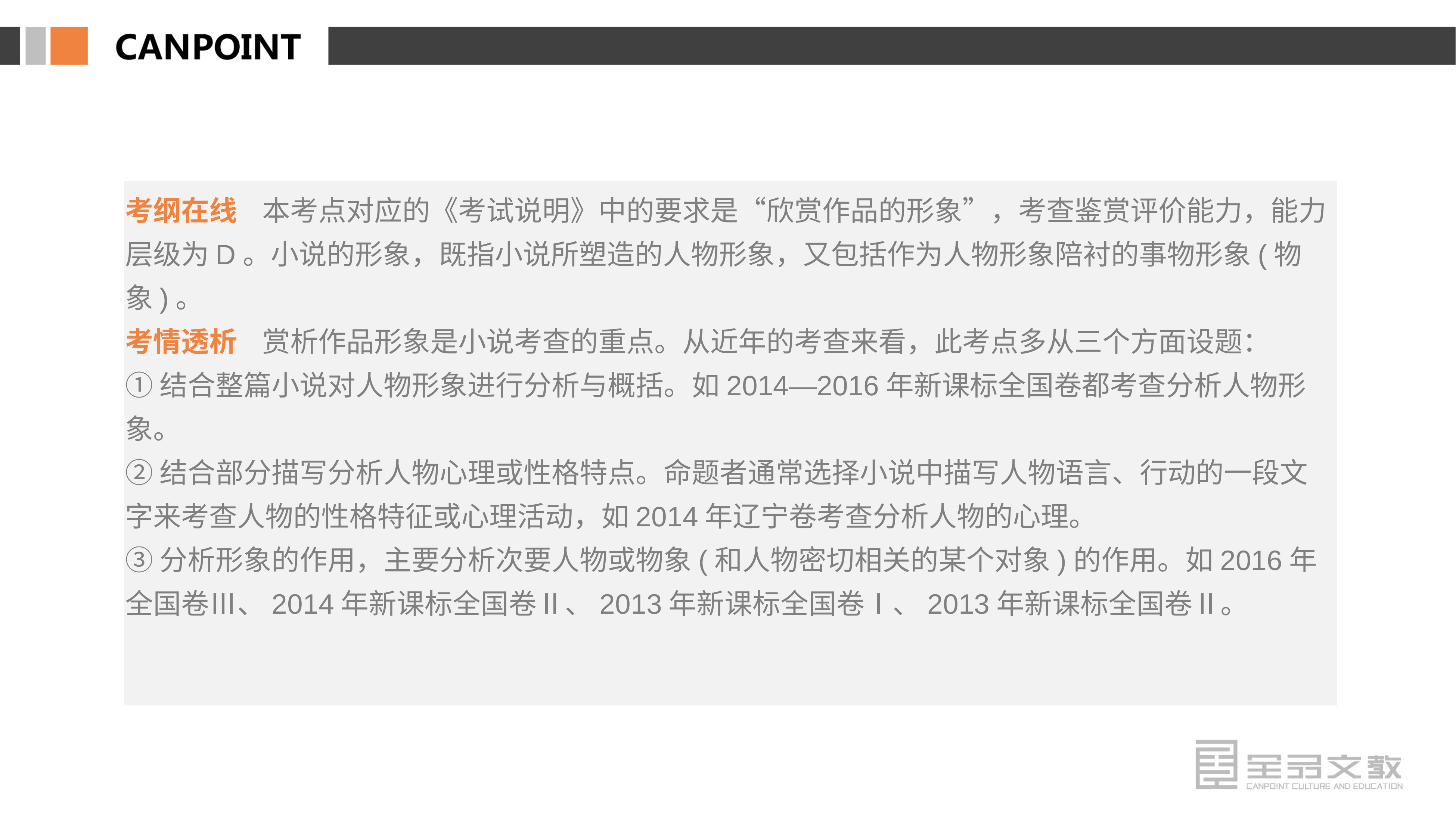

考纲在线    本考点对应的《考试说明》中的要求是“欣赏作品的形象”，考查鉴赏评价能力，能力层级为D。小说的形象，既指小说所塑造的人物形象，又包括作为人物形象陪衬的事物形象(物象)。
考情透析    赏析作品形象是小说考查的重点。从近年的考查来看，此考点多从三个方面设题：
①结合整篇小说对人物形象进行分析与概括。如2014—2016年新课标全国卷都考查分析人物形象。
②结合部分描写分析人物心理或性格特点。命题者通常选择小说中描写人物语言、行动的一段文字来考查人物的性格特征或心理活动，如2014年辽宁卷考查分析人物的心理。
③分析形象的作用，主要分析次要人物或物象(和人物密切相关的某个对象)的作用。如2016年全国卷Ⅲ、2014年新课标全国卷Ⅱ、2013年新课标全国卷Ⅰ、2013年新课标全国卷Ⅱ。